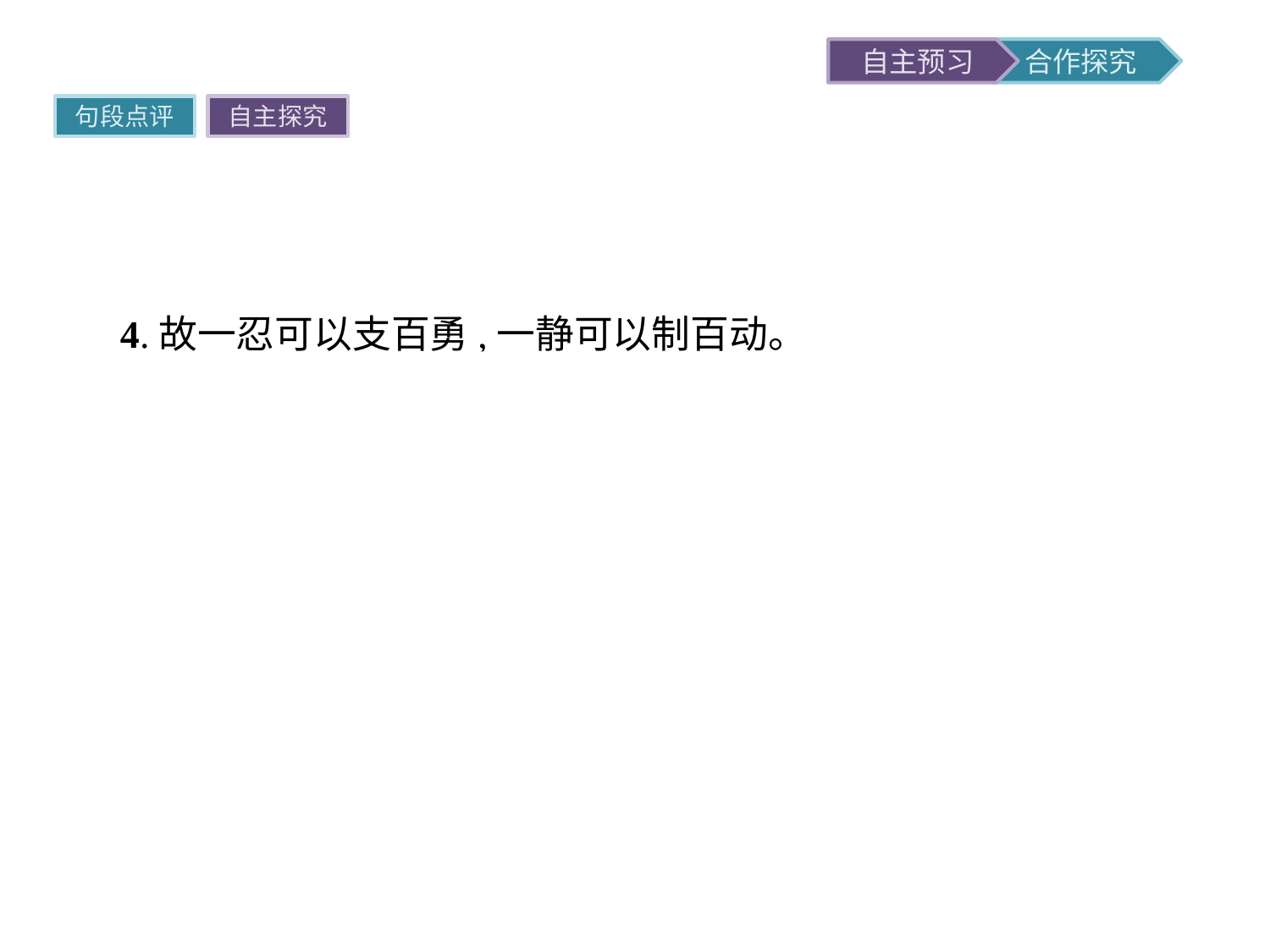

句段点评
自主探究
4.故一忍可以支百勇,一静可以制百动。
翻译所以凭一个“忍”字可以经受敌人百次的冲锋,凭一个“静”字可以控制敌人百次的妄动。
点评此句运用排偶的手法,阐述了“忍”与“勇”、“静”与“动”的辩证的关系。这样的排偶句不仅音韵铿锵、气势不凡,而且极富哲理。不难看出,对战争的问题,作者总是从矛盾双方着眼去思索,并寻求解决的方法。